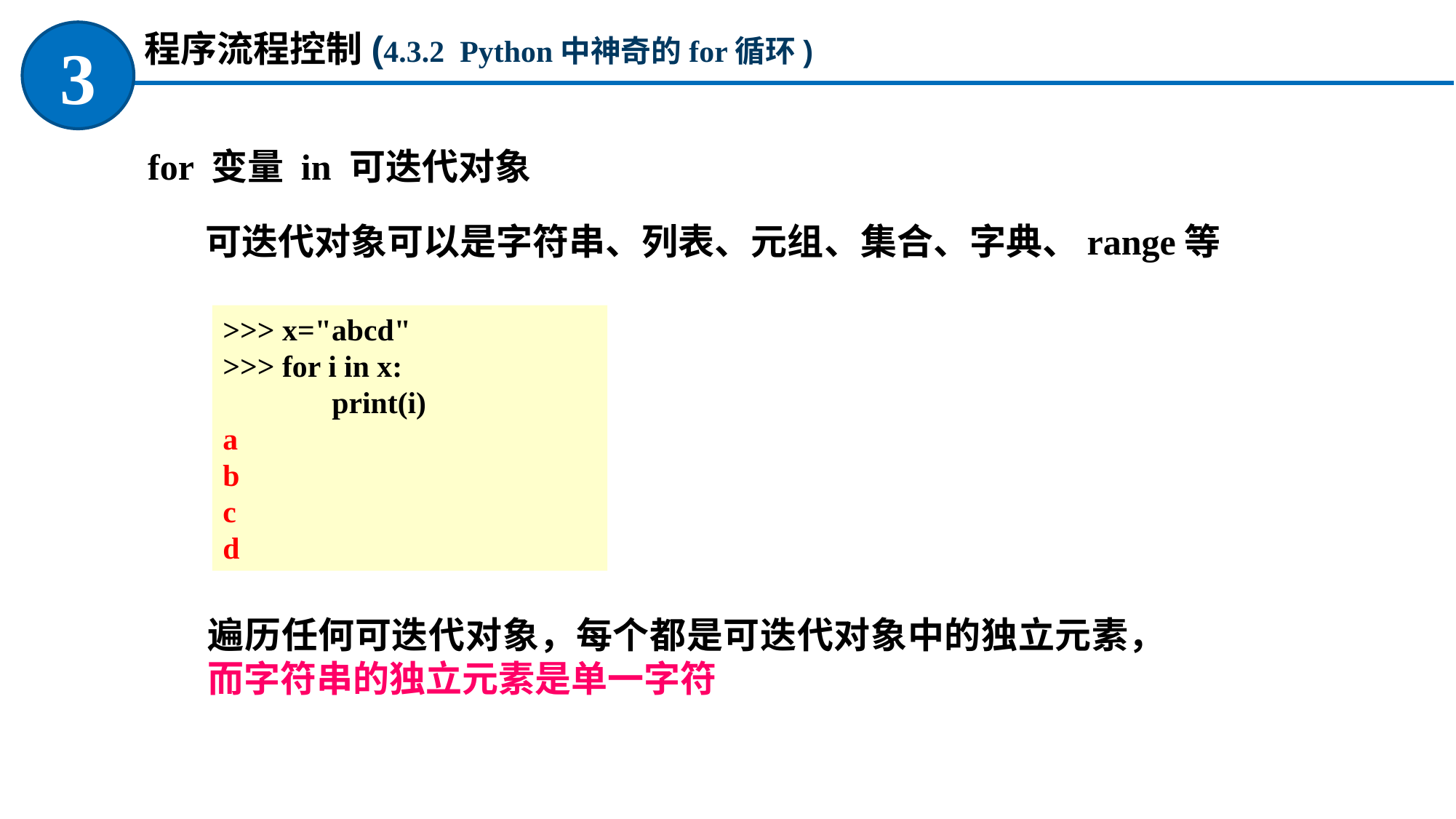

程序流程控制(4.3.2  Python中神奇的for循环)
3
for 变量 in 可迭代对象
      可迭代对象可以是字符串、列表、元组、集合、字典、range等
>>> x="abcd"
>>> for i in x:
	print(i)
a
b
c
d
遍历任何可迭代对象，每个都是可迭代对象中的独立元素，而字符串的独立元素是单一字符